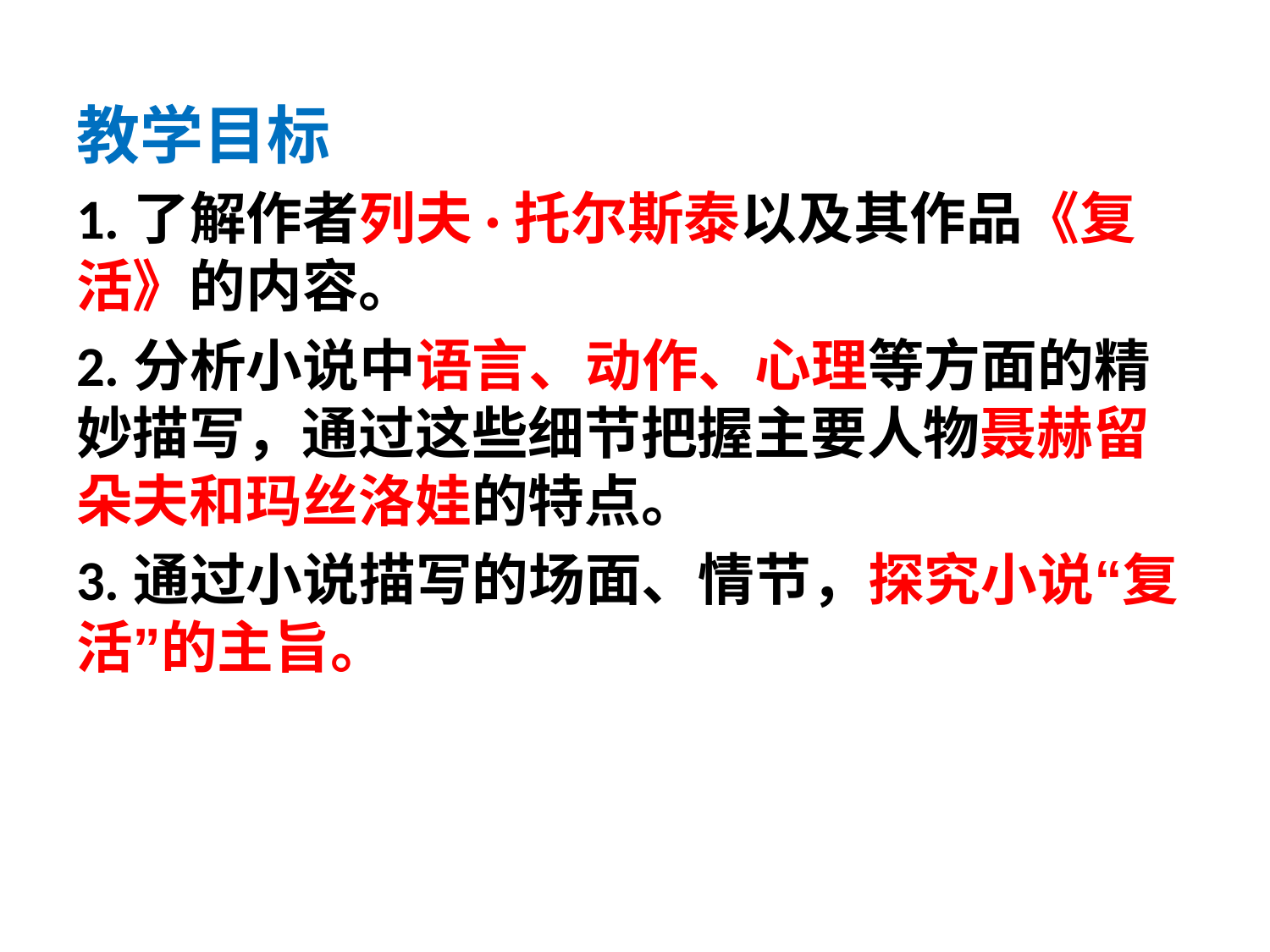

教学目标
1.了解作者列夫·托尔斯泰以及其作品《复活》的内容。
2.分析小说中语言、动作、心理等方面的精妙描写，通过这些细节把握主要人物聂赫留朵夫和玛丝洛娃的特点。
3.通过小说描写的场面、情节，探究小说“复活”的主旨。